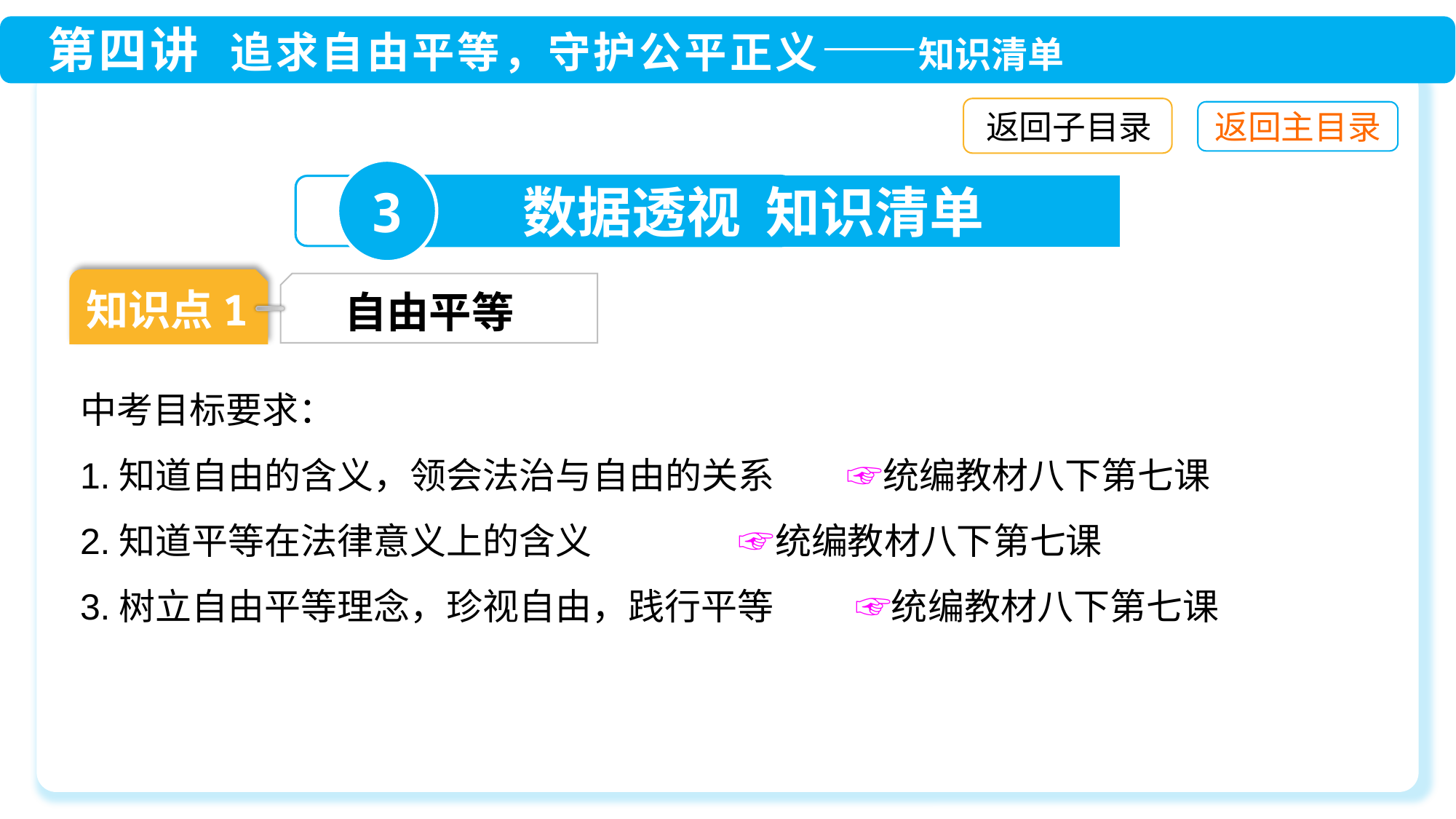

返回子目录
3

数据透视  知识清单
知识点1
自由平等

中考目标要求：
1.知道自由的含义，领会法治与自由的关系　　☞统编教材八下第七课
2.知道平等在法律意义上的含义　　         ☞统编教材八下第七课
3.树立自由平等理念，珍视自由，践行平等　　 ☞统编教材八下第七课